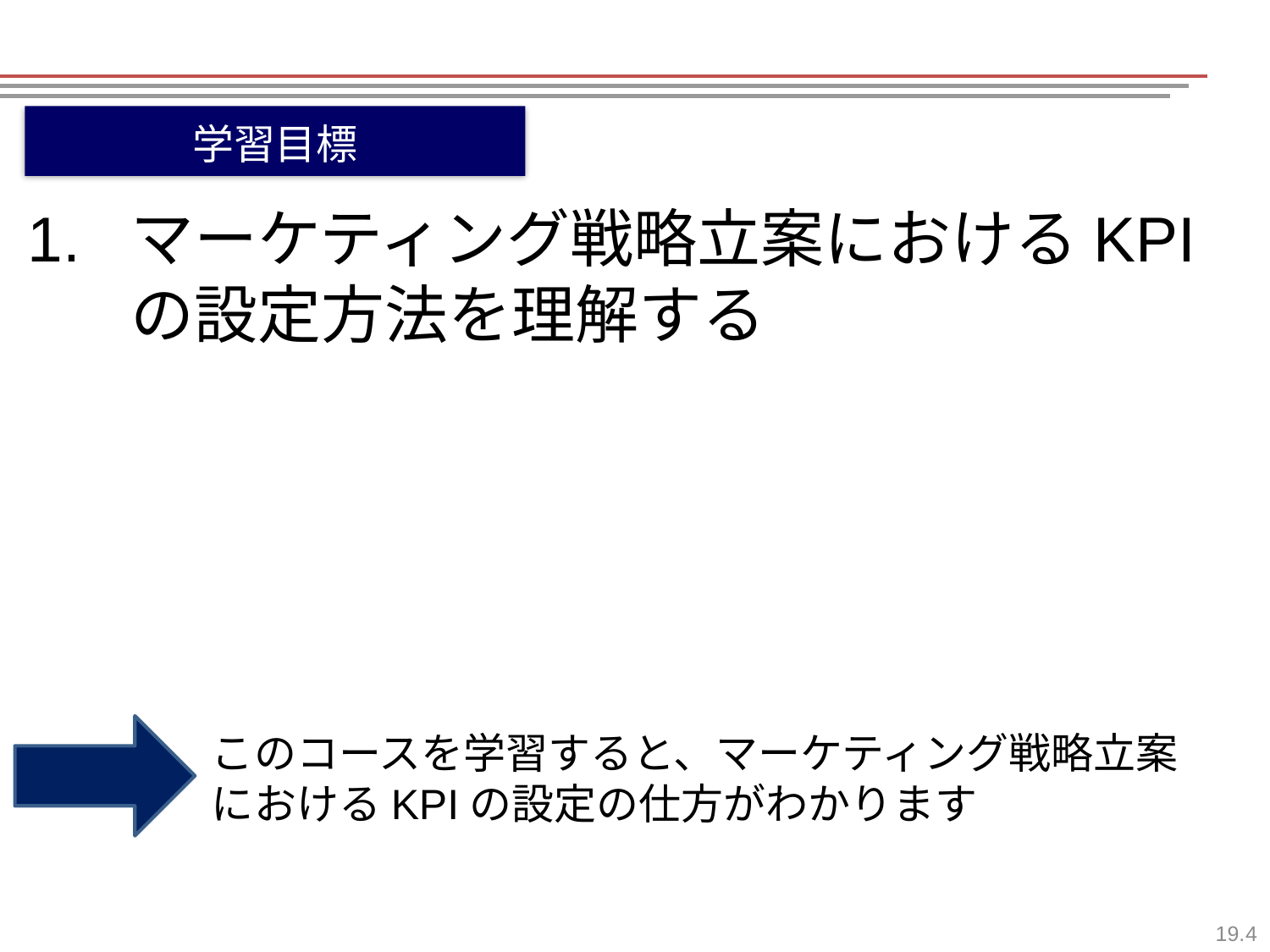

学習目標
マーケティング戦略立案におけるKPIの設定方法を理解する

このコースを学習すると、マーケティング戦略立案におけるKPIの設定の仕方がわかります
4